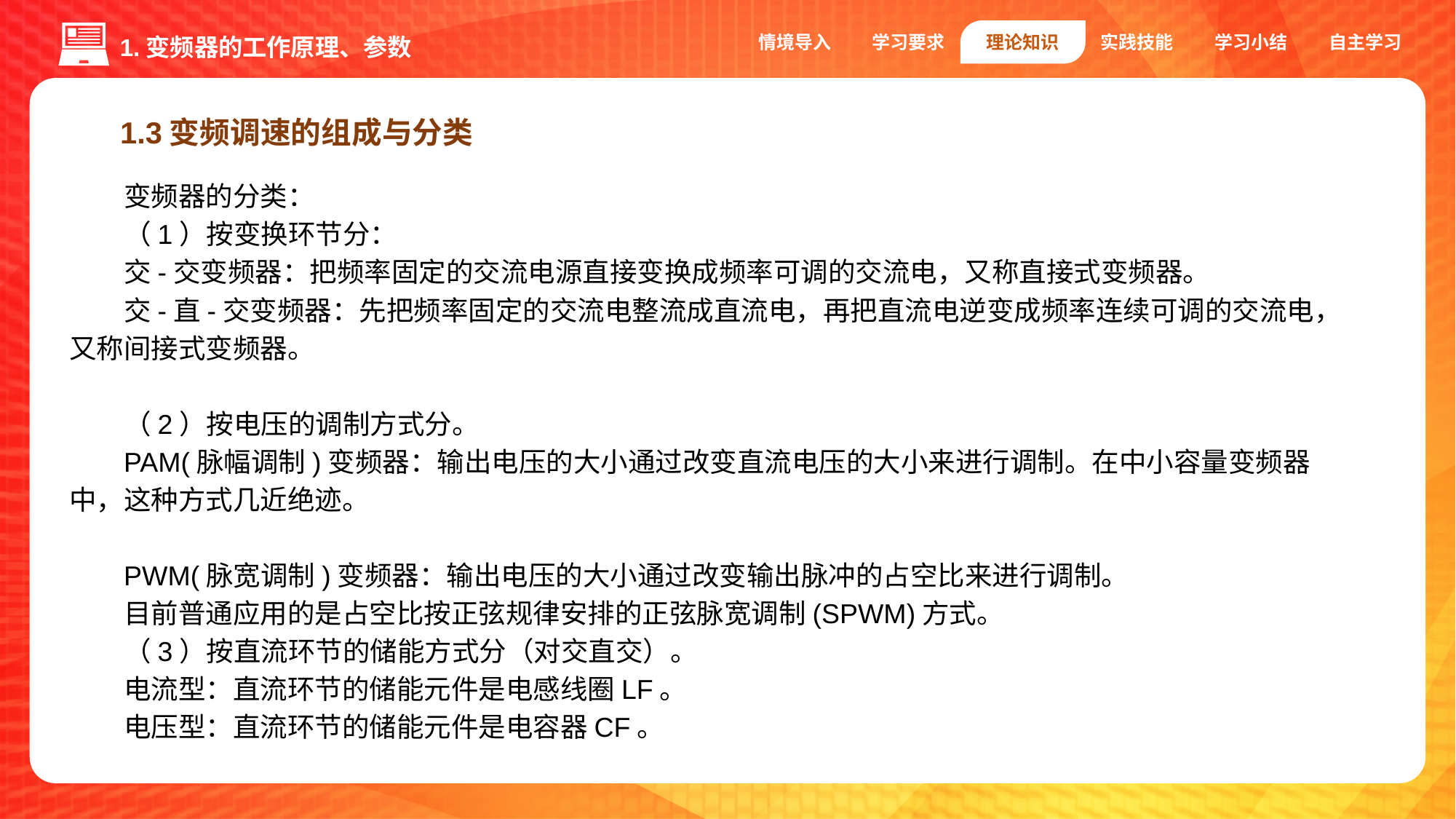

情境导入
学习要求
理论知识
实践技能
学习小结
自主学习

1.变频器的工作原理、参数
1.3变频调速的组成与分类
变频器的分类：
（1）按变换环节分：
交-交变频器：把频率固定的交流电源直接变换成频率可调的交流电，又称直接式变频器。
交-直-交变频器：先把频率固定的交流电整流成直流电，再把直流电逆变成频率连续可调的交流电，又称间接式变频器。

（2）按电压的调制方式分。
PAM(脉幅调制)变频器：输出电压的大小通过改变直流电压的大小来进行调制。在中小容量变频器中，这种方式几近绝迹。

PWM(脉宽调制)变频器：输出电压的大小通过改变输出脉冲的占空比来进行调制。
目前普通应用的是占空比按正弦规律安排的正弦脉宽调制(SPWM)方式。
（3）按直流环节的储能方式分（对交直交）。
电流型：直流环节的储能元件是电感线圈LF。
电压型：直流环节的储能元件是电容器CF。
2.1变频器的工作原理、参数